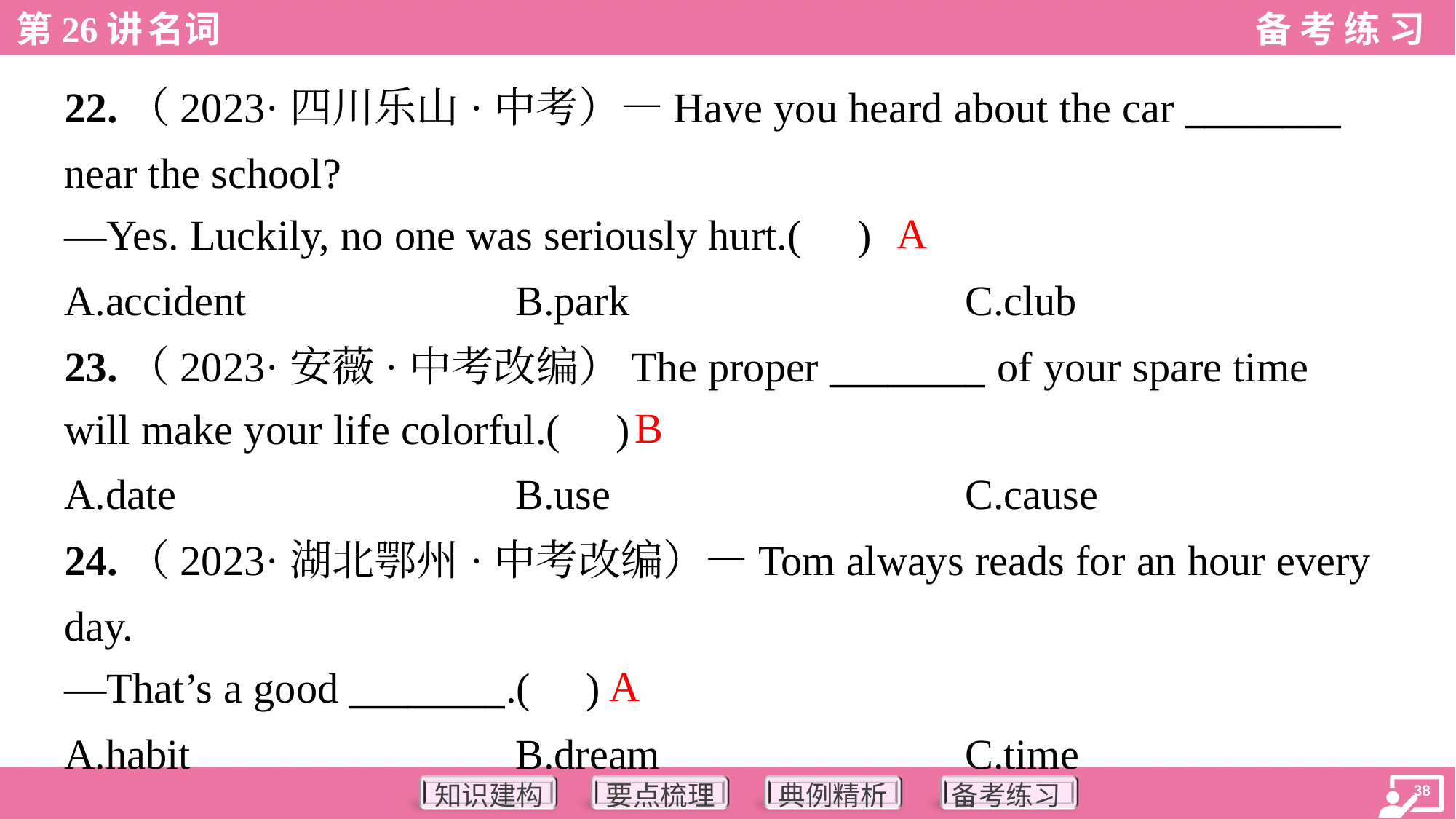

22.（2023·四川乐山·中考）—Have you heard about the car ________
near the school?
—Yes. Luckily, no one was seriously hurt.(     )
A
A.accident	B.park	C.club
23.（2023·安薇·中考改编）The proper ________ of your spare time
will make your life colorful.(     )
B
A.date	B.use	C.cause
24.（2023·湖北鄂州·中考改编）—Tom always reads for an hour every
day.
—That’s a good ________.(     )
A
A.habit	B.dream	C.time